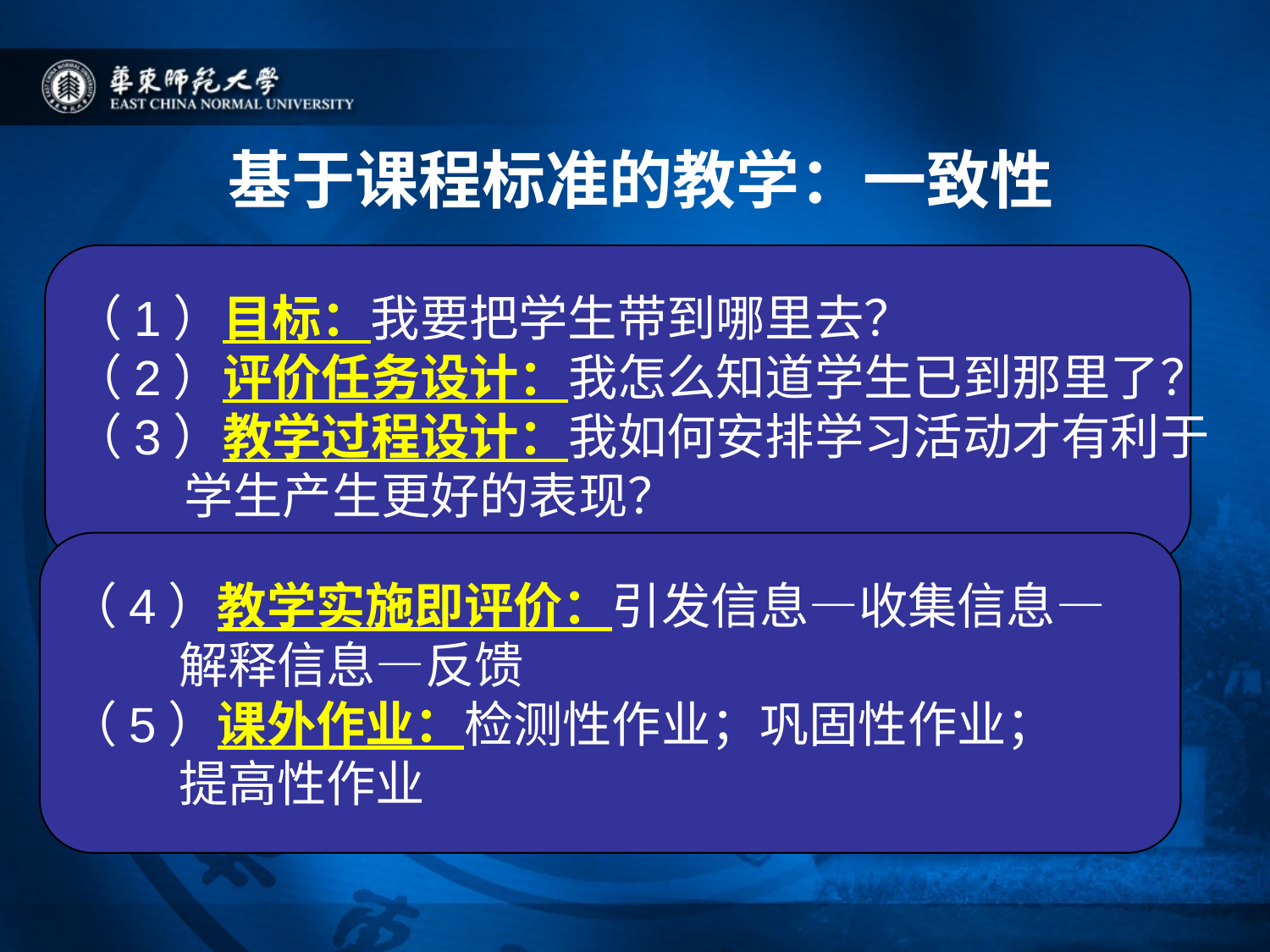

# 基于课程标准的教学：一致性
（1）目标：我要把学生带到哪里去？
（2）评价任务设计：我怎么知道学生已到那里了？
（3）教学过程设计：我如何安排学习活动才有利于
         学生产生更好的表现？
（4）教学实施即评价：引发信息—收集信息—
         解释信息—反馈
（5）课外作业：检测性作业；巩固性作业；
         提高性作业